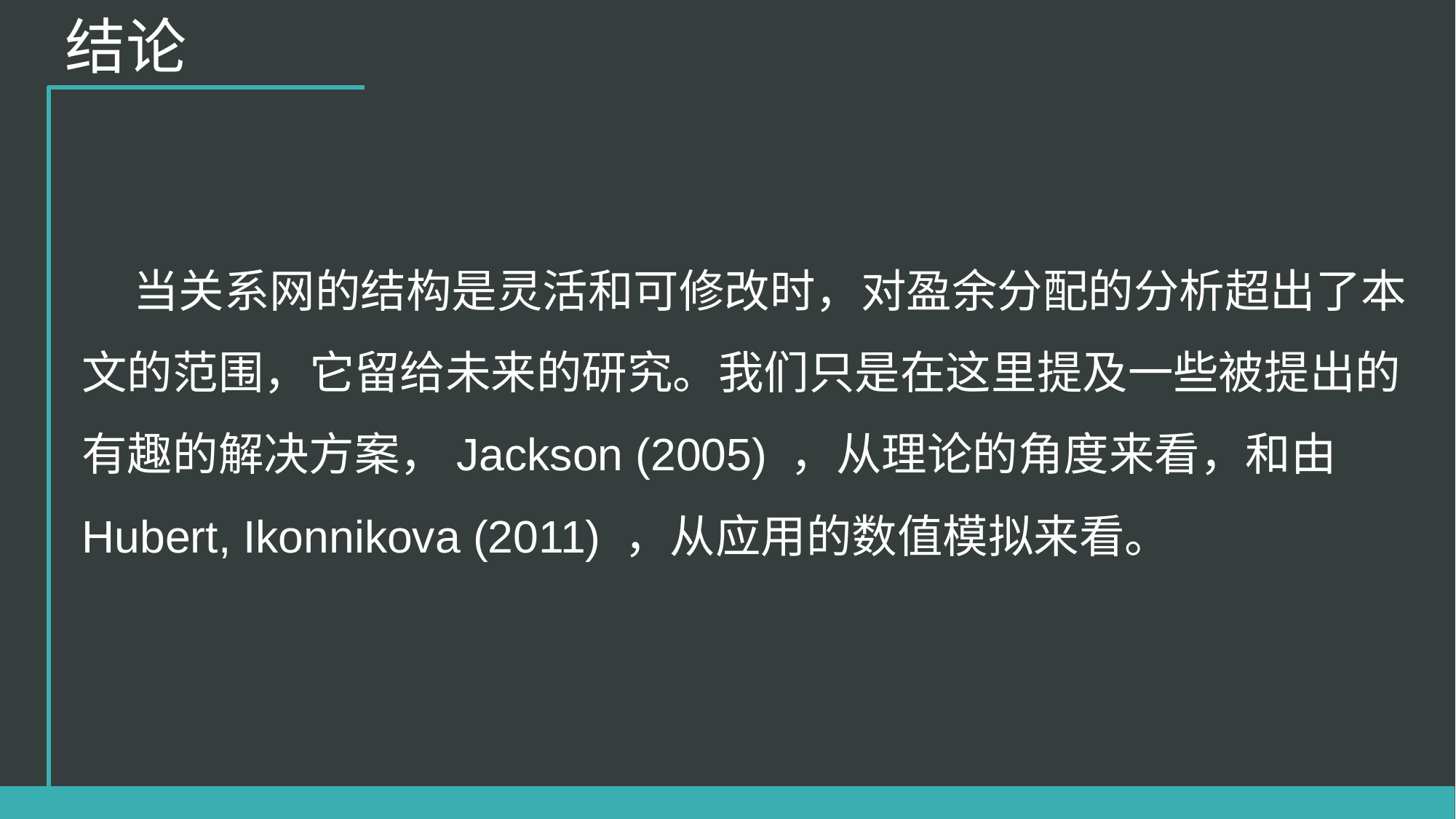

结论

    当关系网的结构是灵活和可修改时，对盈余分配的分析超出了本文的范围，它留给未来的研究。我们只是在这里提及一些被提出的有趣的解决方案，Jackson (2005) ，从理论的角度来看，和由Hubert, Ikonnikova (2011) ，从应用的数值模拟来看。